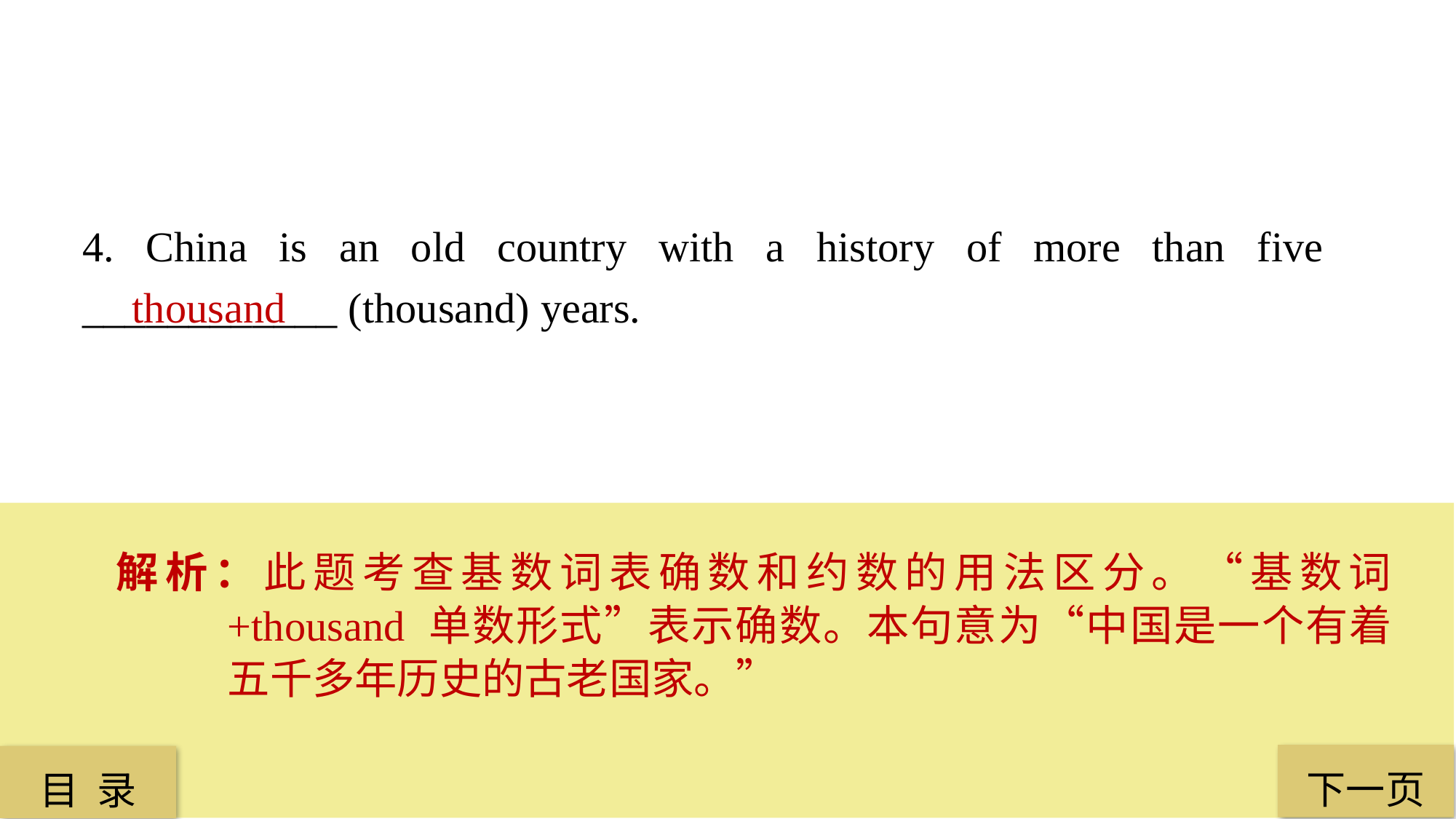

4. China is an old country with a history of more than five ____________ (thousand) years.
 thousand
解析：此题考查基数词表确数和约数的用法区分。“基数词 +thousand 单数形式”表示确数。本句意为“中国是一个有着五千多年历史的古老国家。”